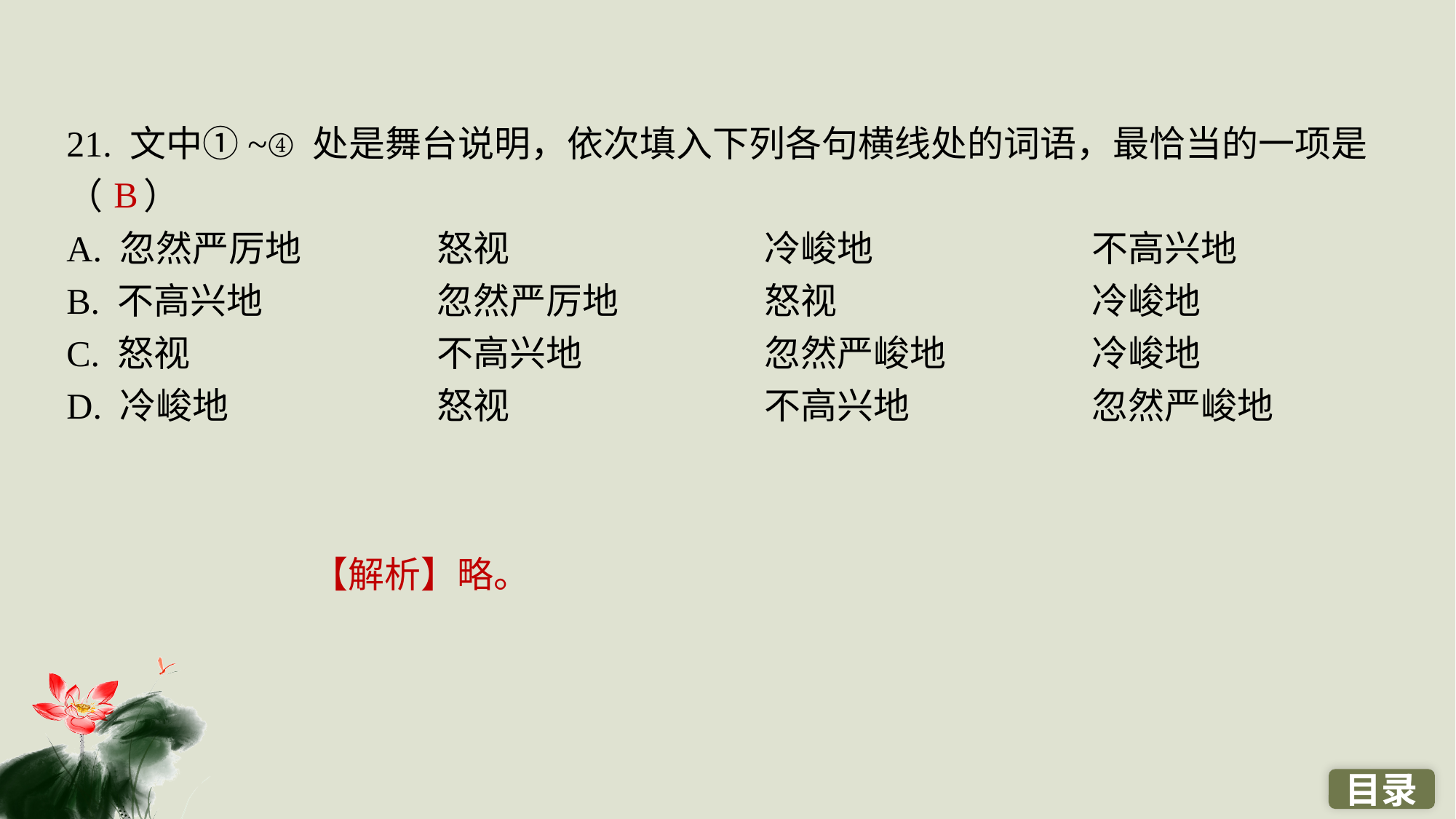

21. 文中①~④处是舞台说明，依次填入下列各句横线处的词语，最恰当的一项是
（     ）
A. 忽然严厉地　	怒视　　　　	冷峻地　　　	不高兴地
B. 不高兴地　　	忽然严厉地　	怒视　　　　	冷峻地
C. 怒视　　　　	不高兴地　　	忽然严峻地　	冷峻地
D. 冷峻地　　　	怒视　　　　	不高兴地　　	忽然严峻地
B
【解析】略。